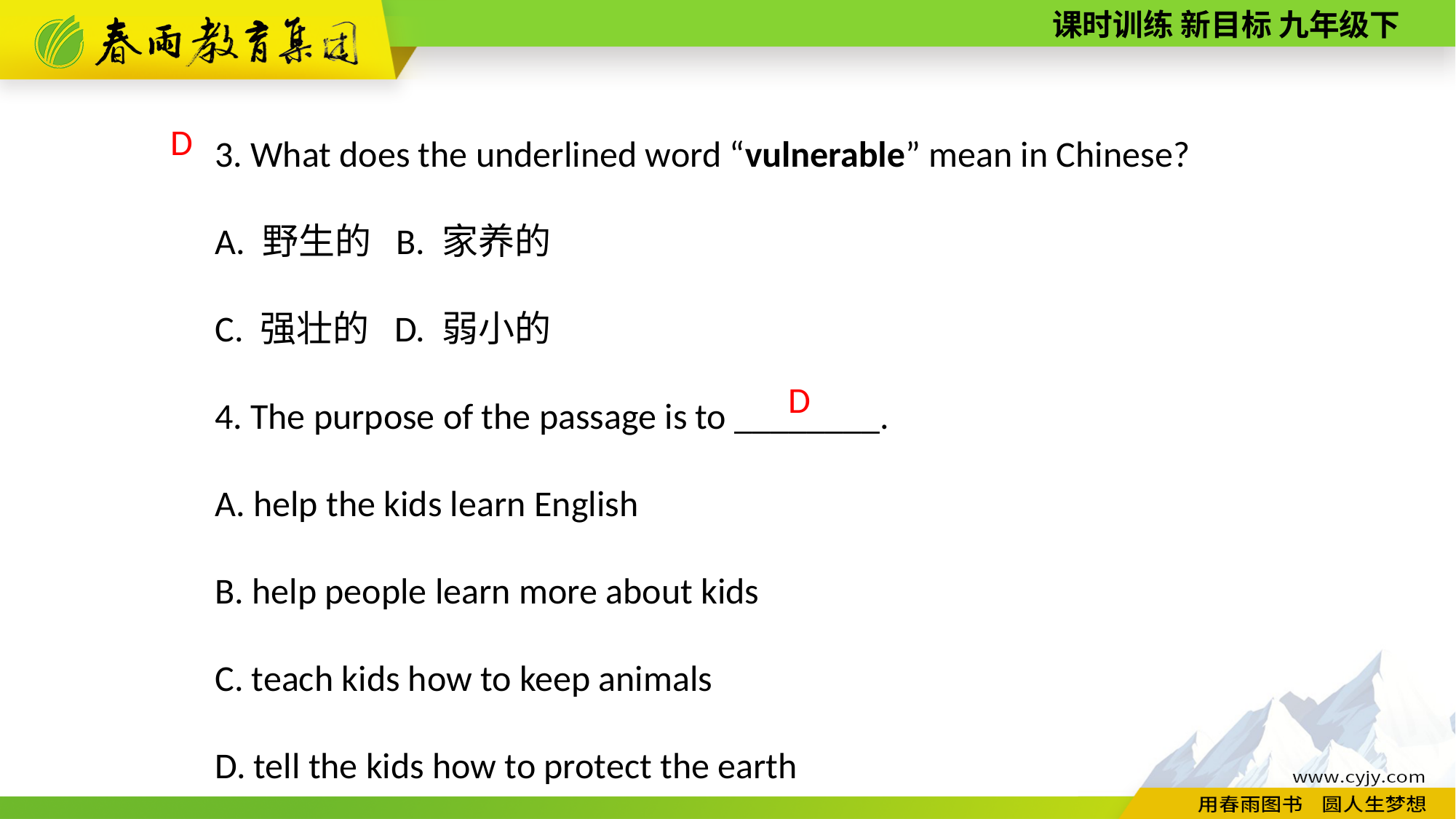

3. What does the underlined word “vulnerable” mean in Chinese?
A. 野生的  B. 家养的
C. 强壮的  D. 弱小的
4. The purpose of the passage is to ________.
A. help the kids learn English
B. help people learn more about kids
C. teach kids how to keep animals
D. tell the kids how to protect the earth
D
D